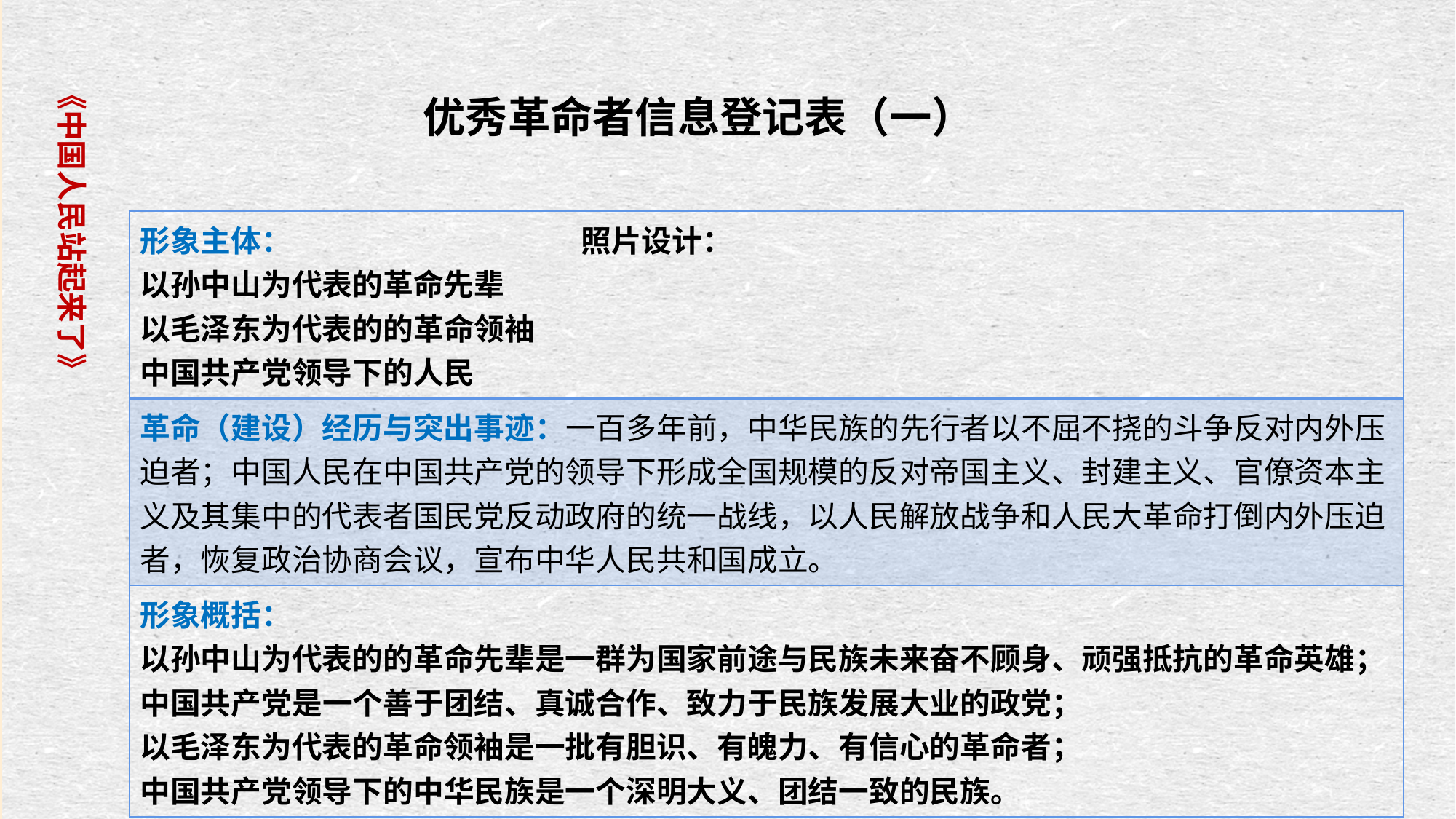

《中国人民站起来了》
优秀革命者信息登记表（一）
| 形象主体： 以孙中山为代表的革命先辈 以毛泽东为代表的的革命领袖 中国共产党领导下的人民 | 照片设计： |
| --- | --- |
| 革命（建设）经历与突出事迹：一百多年前，中华民族的先行者以不屈不挠的斗争反对内外压迫者；中国人民在中国共产党的领导下形成全国规模的反对帝国主义、封建主义、官僚资本主义及其集中的代表者国民党反动政府的统一战线，以人民解放战争和人民大革命打倒内外压迫者，恢复政治协商会议，宣布中华人民共和国成立。 |  |
| 形象概括： 以孙中山为代表的的革命先辈是一群为国家前途与民族未来奋不顾身、顽强抵抗的革命英雄； 中国共产党是一个善于团结、真诚合作、致力于民族发展大业的政党； 以毛泽东为代表的革命领袖是一批有胆识、有魄力、有信心的革命者； 中国共产党领导下的中华民族是一个深明大义、团结一致的民族。 |  |